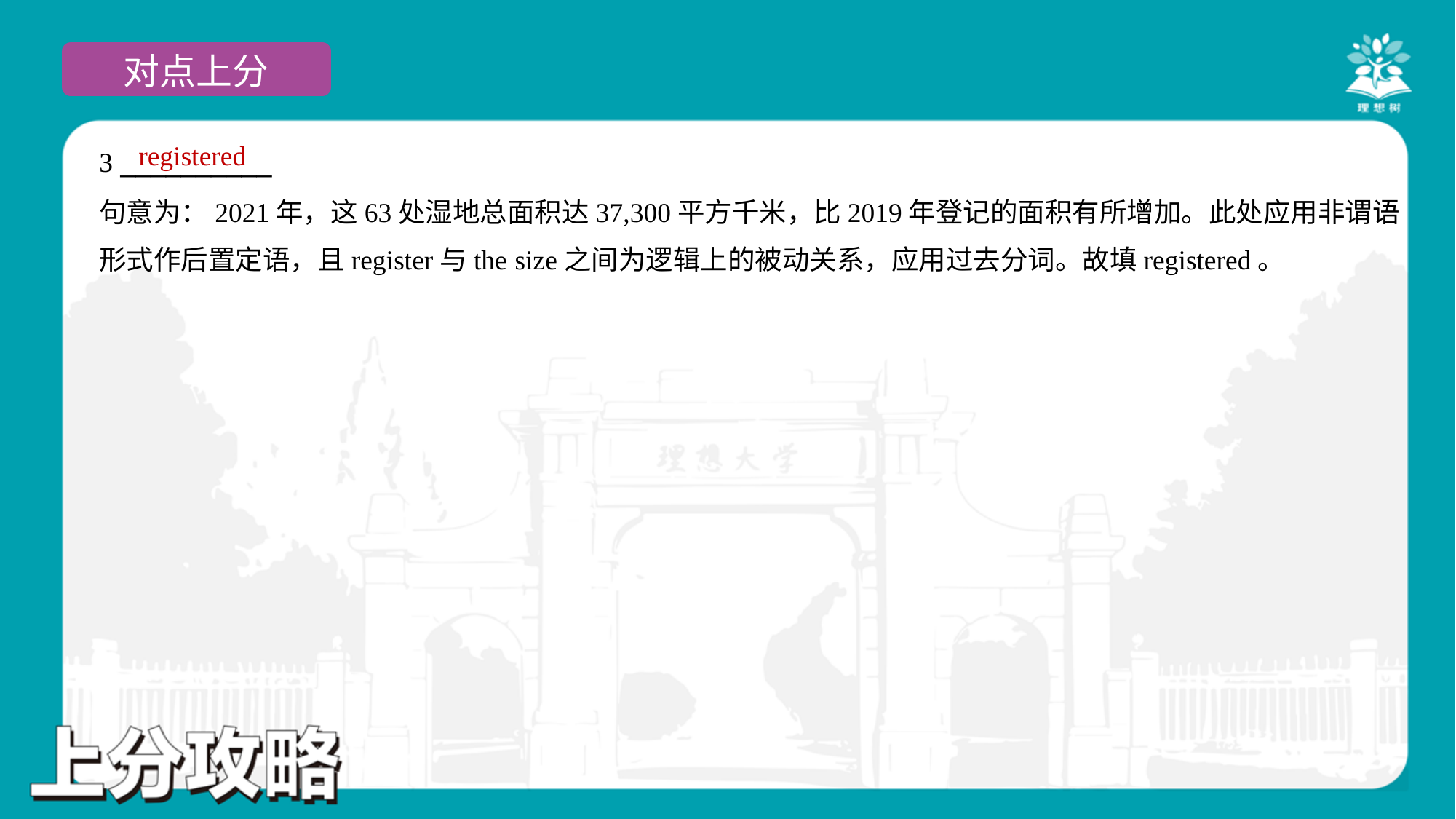

registered
3 __________
句意为：2021年，这63处湿地总面积达37,300平方千米，比2019年登记的面积有所增加。此处应用非谓语
形式作后置定语，且register与the size之间为逻辑上的被动关系，应用过去分词。故填registered。